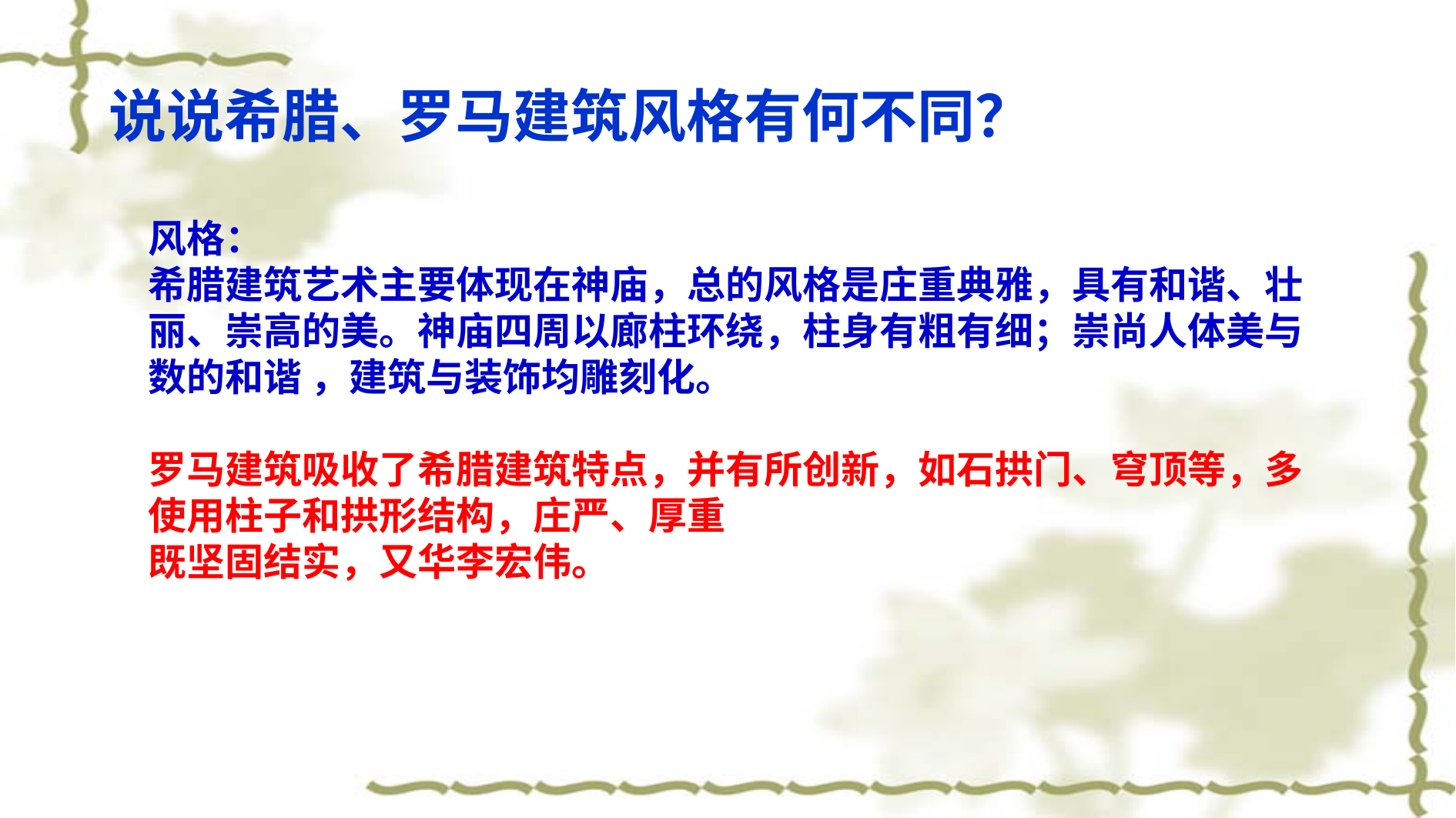

说说希腊、罗马建筑风格有何不同？
风格：
希腊建筑艺术主要体现在神庙，总的风格是庄重典雅，具有和谐、壮丽、崇高的美。神庙四周以廊柱环绕，柱身有粗有细；崇尚人体美与数的和谐 ，建筑与装饰均雕刻化。

罗马建筑吸收了希腊建筑特点，并有所创新，如石拱门、穹顶等，多使用柱子和拱形结构，庄严、厚重
既坚固结实，又华李宏伟。